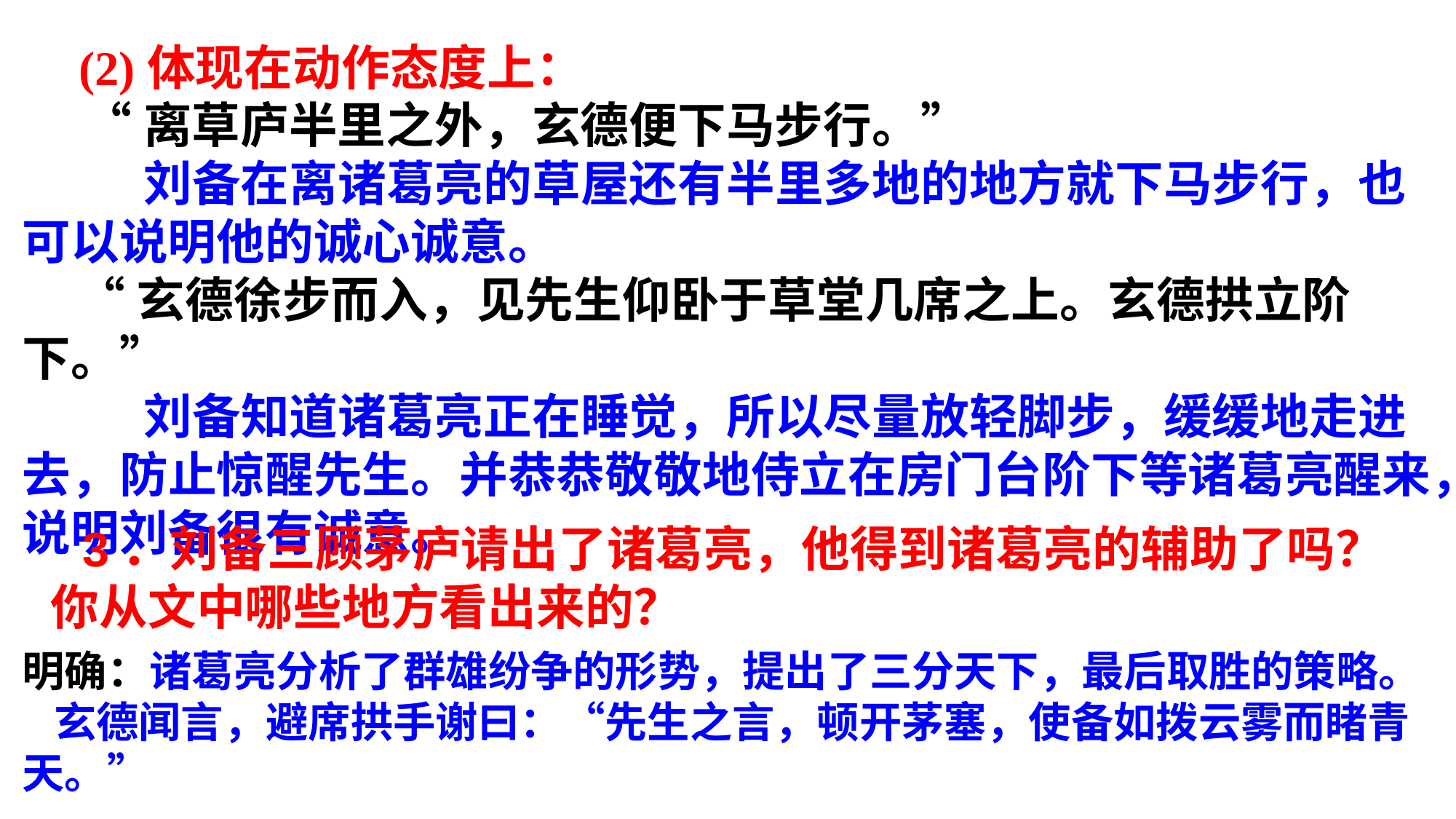

(2)体现在动作态度上：
   “离草庐半里之外，玄德便下马步行。”       刘备在离诸葛亮的草屋还有半里多地的地方就下马步行，也可以说明他的诚心诚意。  “玄德徐步而入，见先生仰卧于草堂几席之上。玄德拱立阶下。”       刘备知道诸葛亮正在睡觉，所以尽量放轻脚步，缓缓地走进去，防止惊醒先生。并恭恭敬敬地侍立在房门台阶下等诸葛亮醒来，说明刘备很有诚意。
3．刘备三顾茅庐请出了诸葛亮，他得到诸葛亮的辅助了吗？你从文中哪些地方看出来的？
明确：诸葛亮分析了群雄纷争的形势，提出了三分天下，最后取胜的策略。玄德闻言，避席拱手谢曰：“先生之言，顿开茅塞，使备如拨云雾而睹青天。”